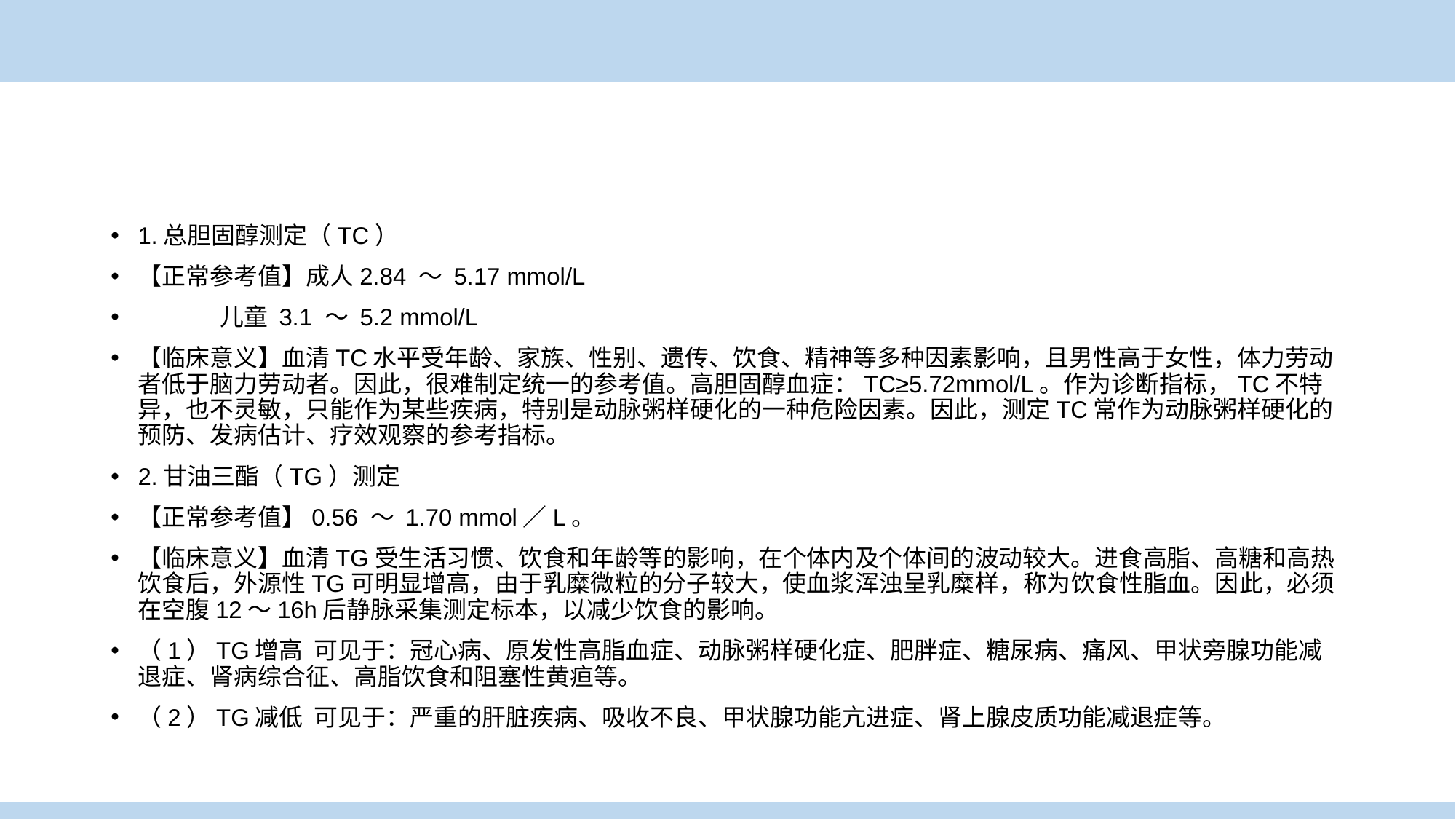

1.总胆固醇测定（TC）
【正常参考值】成人2.84 ～ 5.17 mmol/L
              儿童 3.1 ～ 5.2 mmol/L
【临床意义】血清TC水平受年龄、家族、性别、遗传、饮食、精神等多种因素影响，且男性高于女性，体力劳动者低于脑力劳动者。因此，很难制定统一的参考值。高胆固醇血症：TC≥5.72mmol/L。作为诊断指标，TC不特异，也不灵敏，只能作为某些疾病，特别是动脉粥样硬化的一种危险因素。因此，测定TC常作为动脉粥样硬化的预防、发病估计、疗效观察的参考指标。
2.甘油三酯（TG）测定
【正常参考值】0.56 ～ 1.70 mmol／L。
【临床意义】血清TG受生活习惯、饮食和年龄等的影响，在个体内及个体间的波动较大。进食高脂、高糖和高热饮食后，外源性TG可明显增高，由于乳糜微粒的分子较大，使血浆浑浊呈乳糜样，称为饮食性脂血。因此，必须在空腹12～16h后静脉采集测定标本，以减少饮食的影响。
（1）TG增高  可见于：冠心病、原发性高脂血症、动脉粥样硬化症、肥胖症、糖尿病、痛风、甲状旁腺功能减退症、肾病综合征、高脂饮食和阻塞性黄疸等。
（2）TG减低  可见于：严重的肝脏疾病、吸收不良、甲状腺功能亢进症、肾上腺皮质功能减退症等。